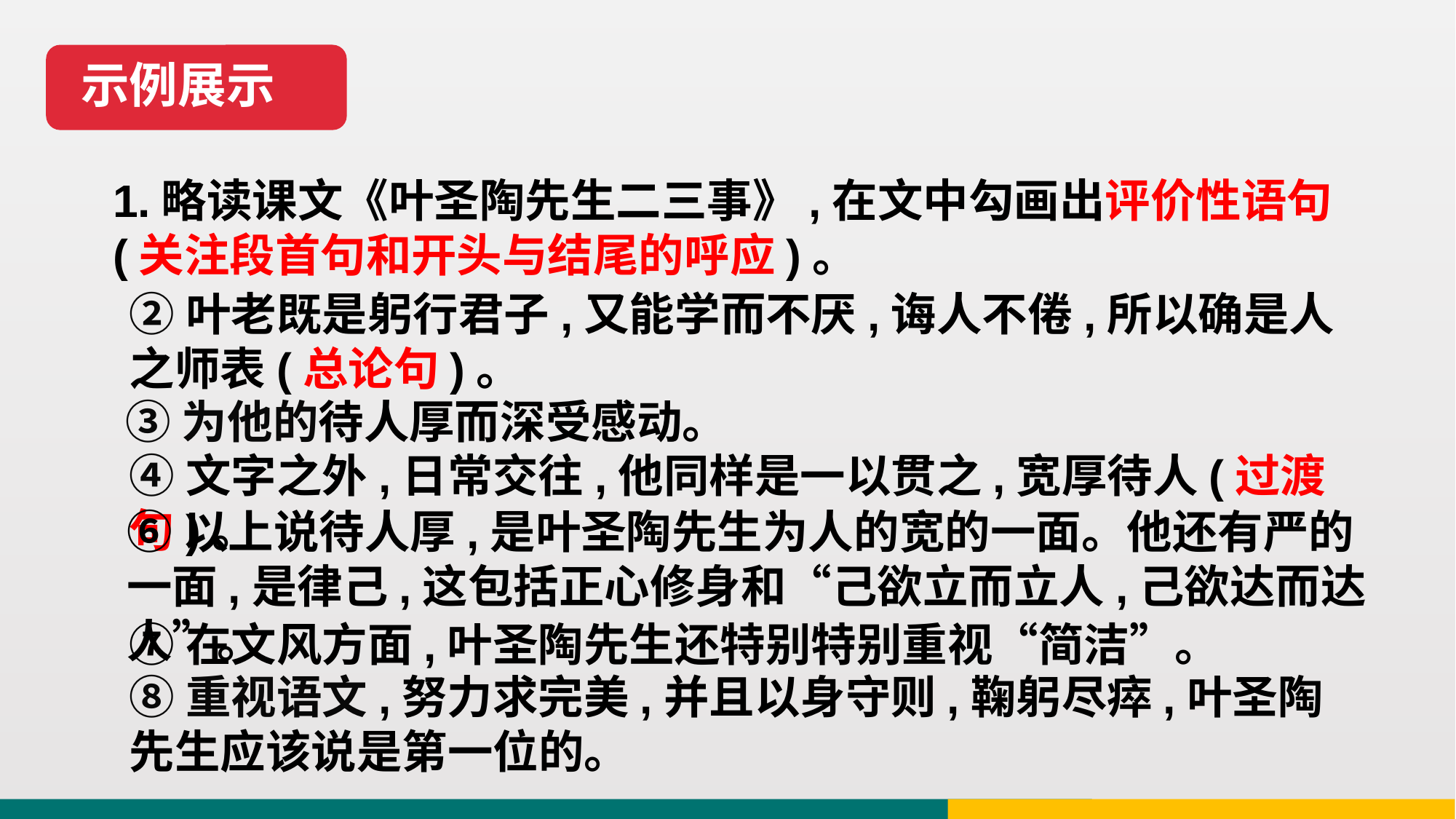

示例展示
1.略读课文《叶圣陶先生二三事》,在文中勾画出评价性语句(关注段首句和开头与结尾的呼应)。
②叶老既是躬行君子,又能学而不厌,诲人不倦,所以确是人之师表(总论句)。
③为他的待人厚而深受感动。
④文字之外,日常交往,他同样是一以贯之,宽厚待人(过渡句)。
⑥以上说待人厚,是叶圣陶先生为人的宽的一面。他还有严的一面,是律己,这包括正心修身和“己欲立而立人,己欲达而达人”。
⑦在文风方面,叶圣陶先生还特别特别重视“简洁”。
⑧重视语文,努力求完美,并且以身守则,鞠躬尽瘁,叶圣陶先生应该说是第一位的。